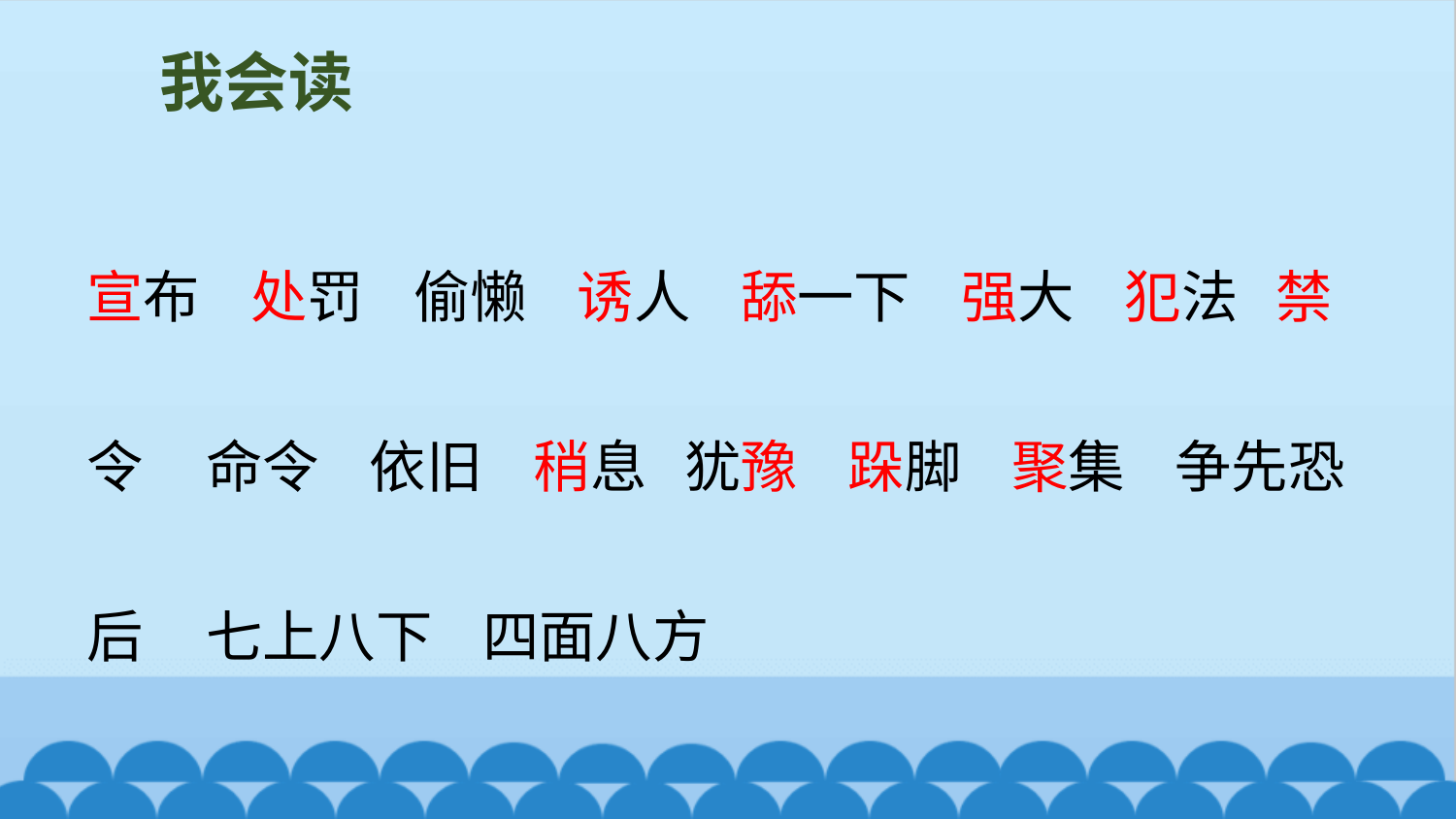

我会读
宣布    处罚    偷懒    诱人    舔一下    强大    犯法   禁令     命令    依旧    稍息   犹豫    跺脚    聚集    争先恐后     七上八下    四面八方